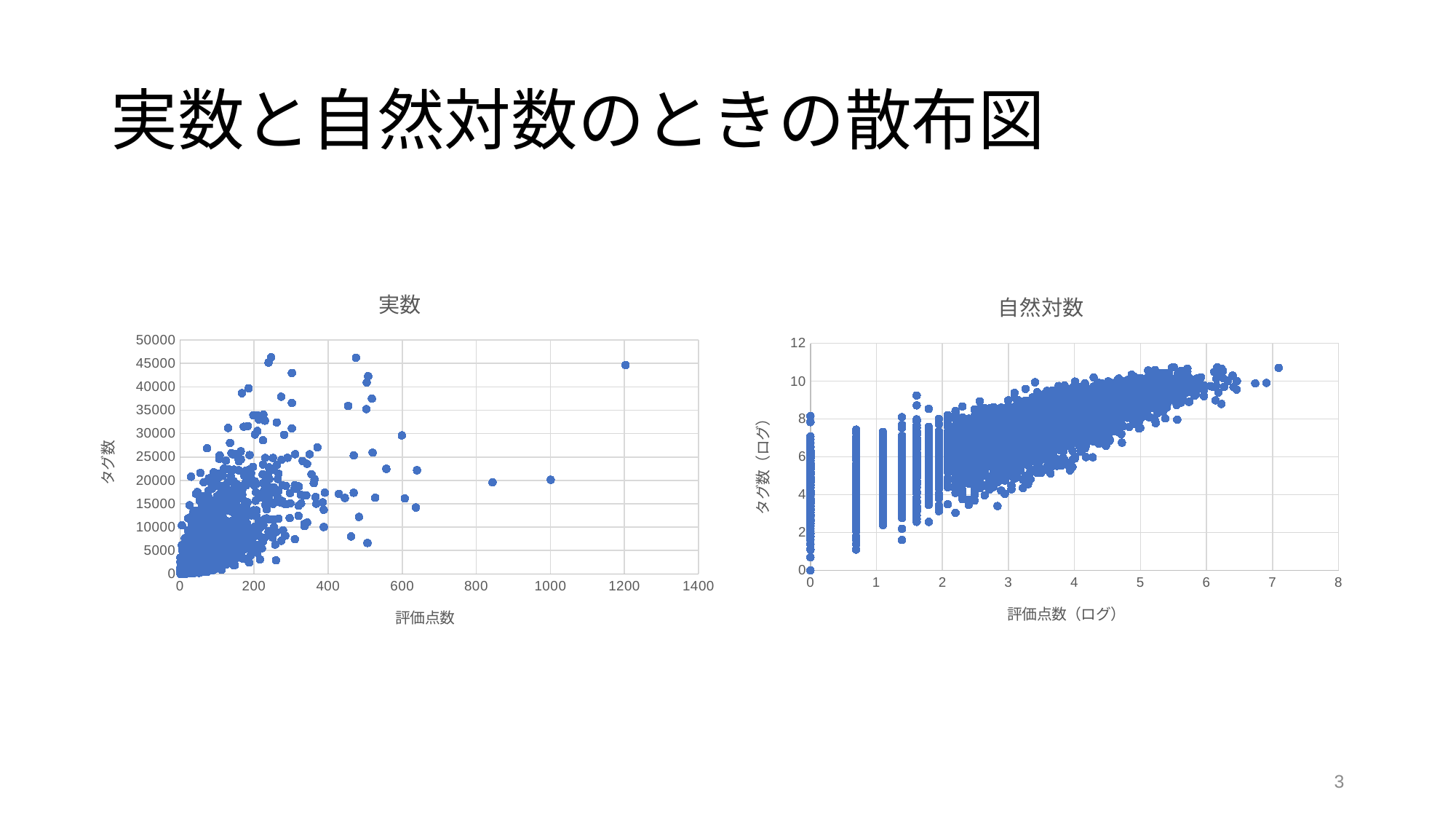

# 実数と自然対数のときの散布図

### Chart: 実数

| Category |  |
|---|---|

### Chart: 自然対数

| Category |  |
|---|---|
3